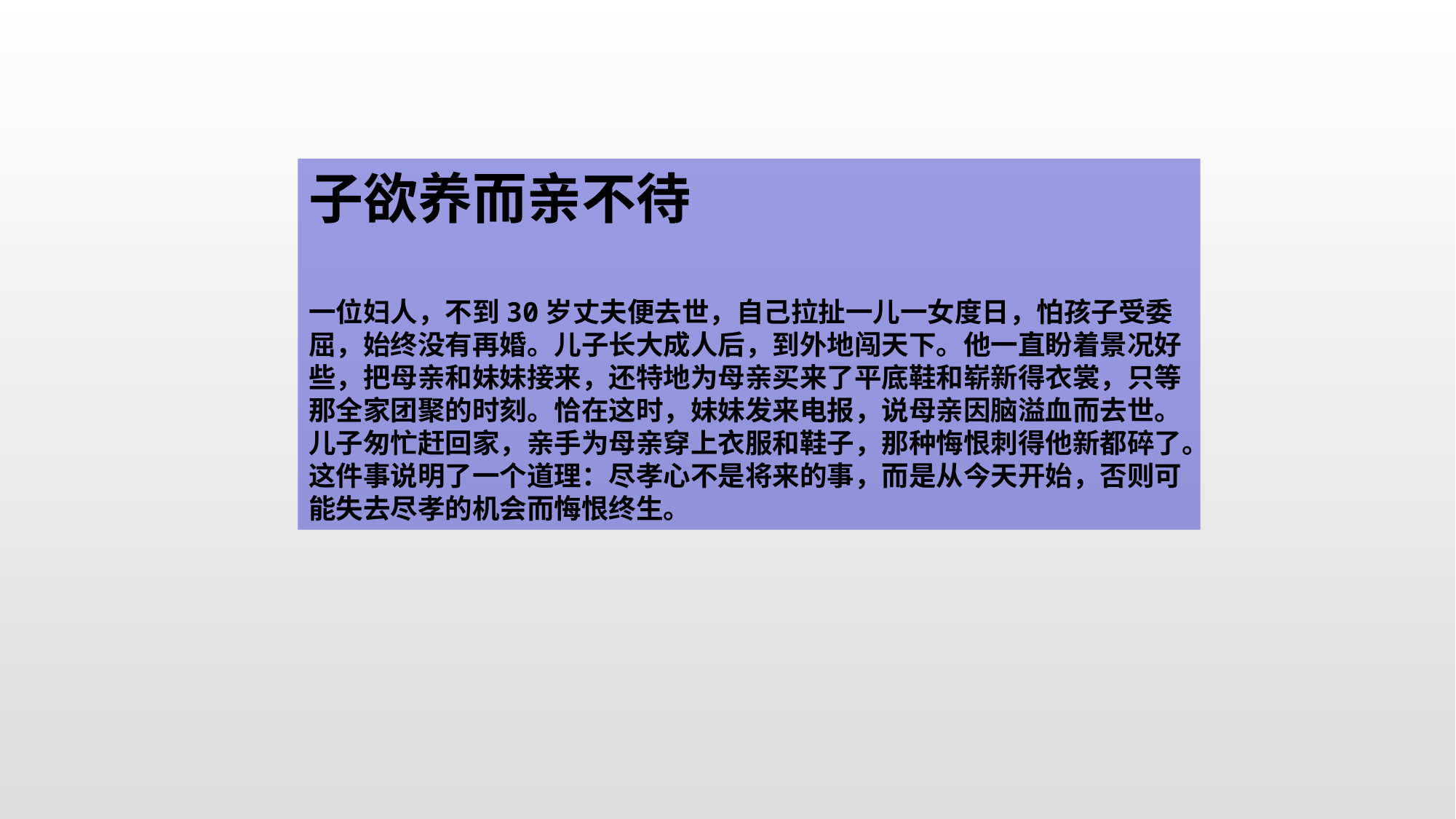

子欲养而亲不待

一位妇人，不到30岁丈夫便去世，自己拉扯一儿一女度日，怕孩子受委屈，始终没有再婚。儿子长大成人后，到外地闯天下。他一直盼着景况好些，把母亲和妹妹接来，还特地为母亲买来了平底鞋和崭新得衣裳，只等那全家团聚的时刻。恰在这时，妹妹发来电报，说母亲因脑溢血而去世。儿子匆忙赶回家，亲手为母亲穿上衣服和鞋子，那种悔恨刺得他新都碎了。这件事说明了一个道理：尽孝心不是将来的事，而是从今天开始，否则可能失去尽孝的机会而悔恨终生。